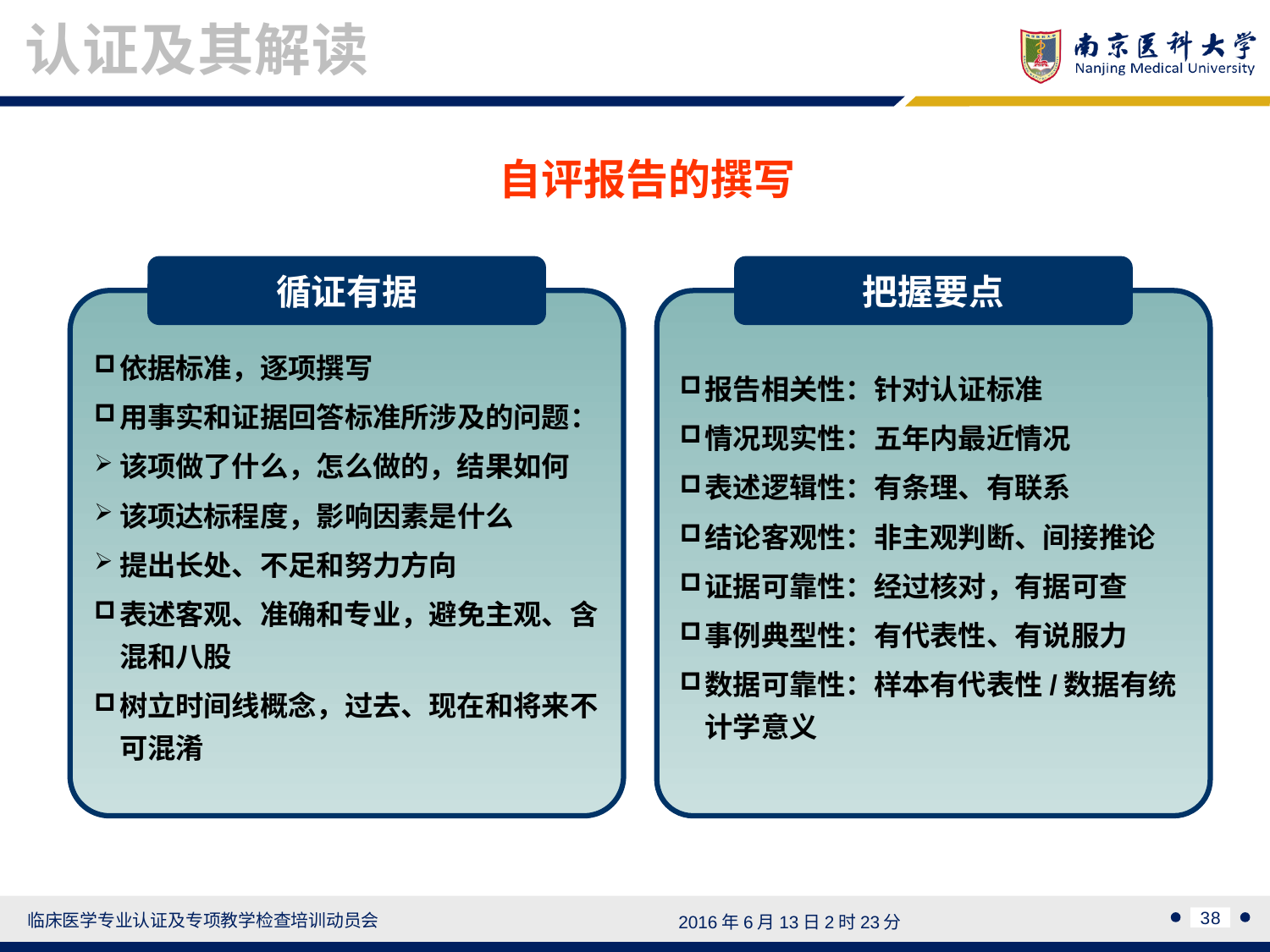

认证及其解读
自评报告的撰写
循证有据
依据标准，逐项撰写
用事实和证据回答标准所涉及的问题：
该项做了什么，怎么做的，结果如何
该项达标程度，影响因素是什么
提出长处、不足和努力方向
表述客观、准确和专业，避免主观、含混和八股
树立时间线概念，过去、现在和将来不可混淆
把握要点
报告相关性：针对认证标准
情况现实性：五年内最近情况
表述逻辑性：有条理、有联系
结论客观性：非主观判断、间接推论
证据可靠性：经过核对，有据可查
事例典型性：有代表性、有说服力
数据可靠性：样本有代表性/数据有统计学意义